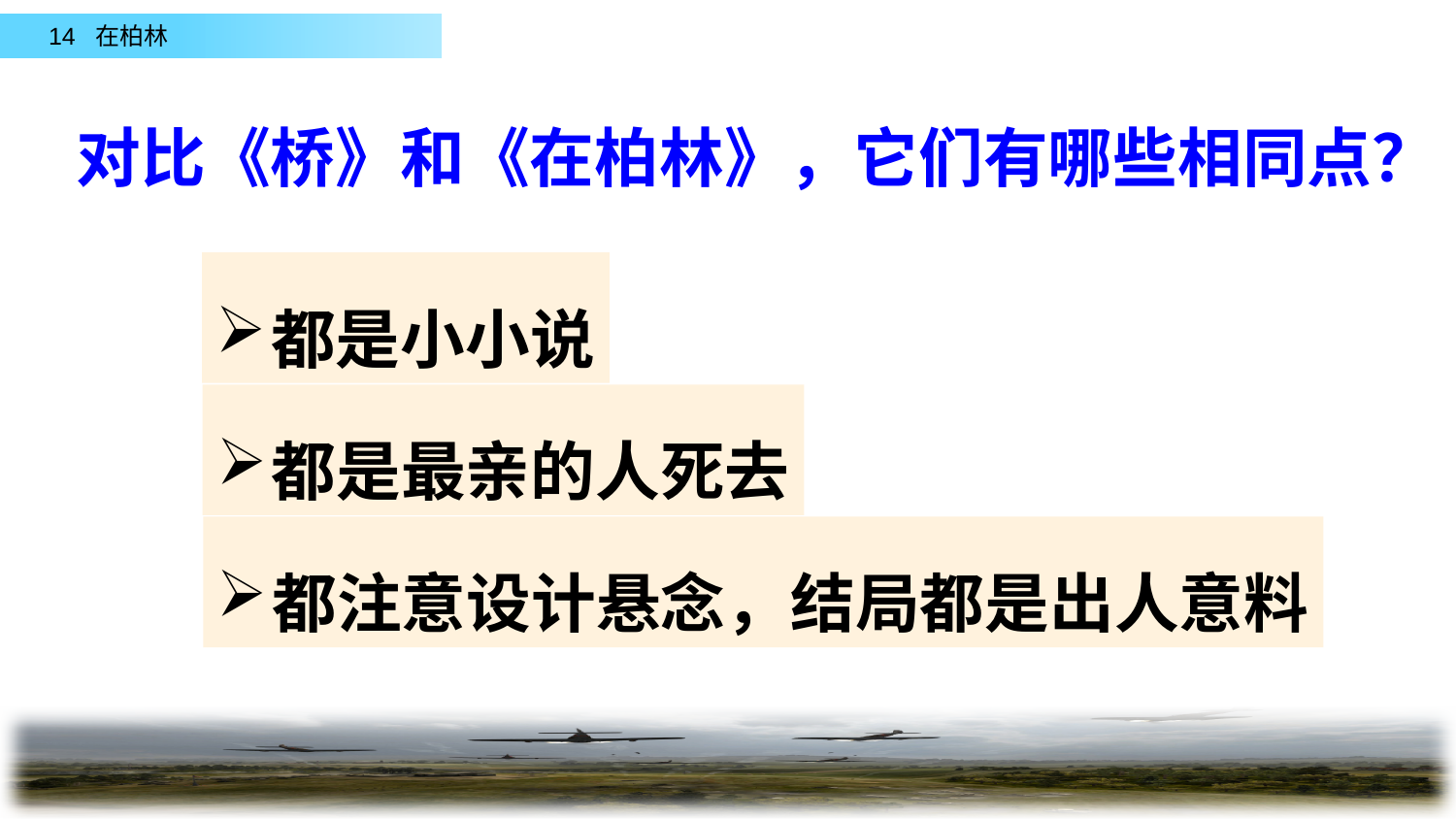

对比《桥》和《在柏林》，它们有哪些相同点？
都是小小说
都是最亲的人死去
都注意设计悬念，结局都是出人意料